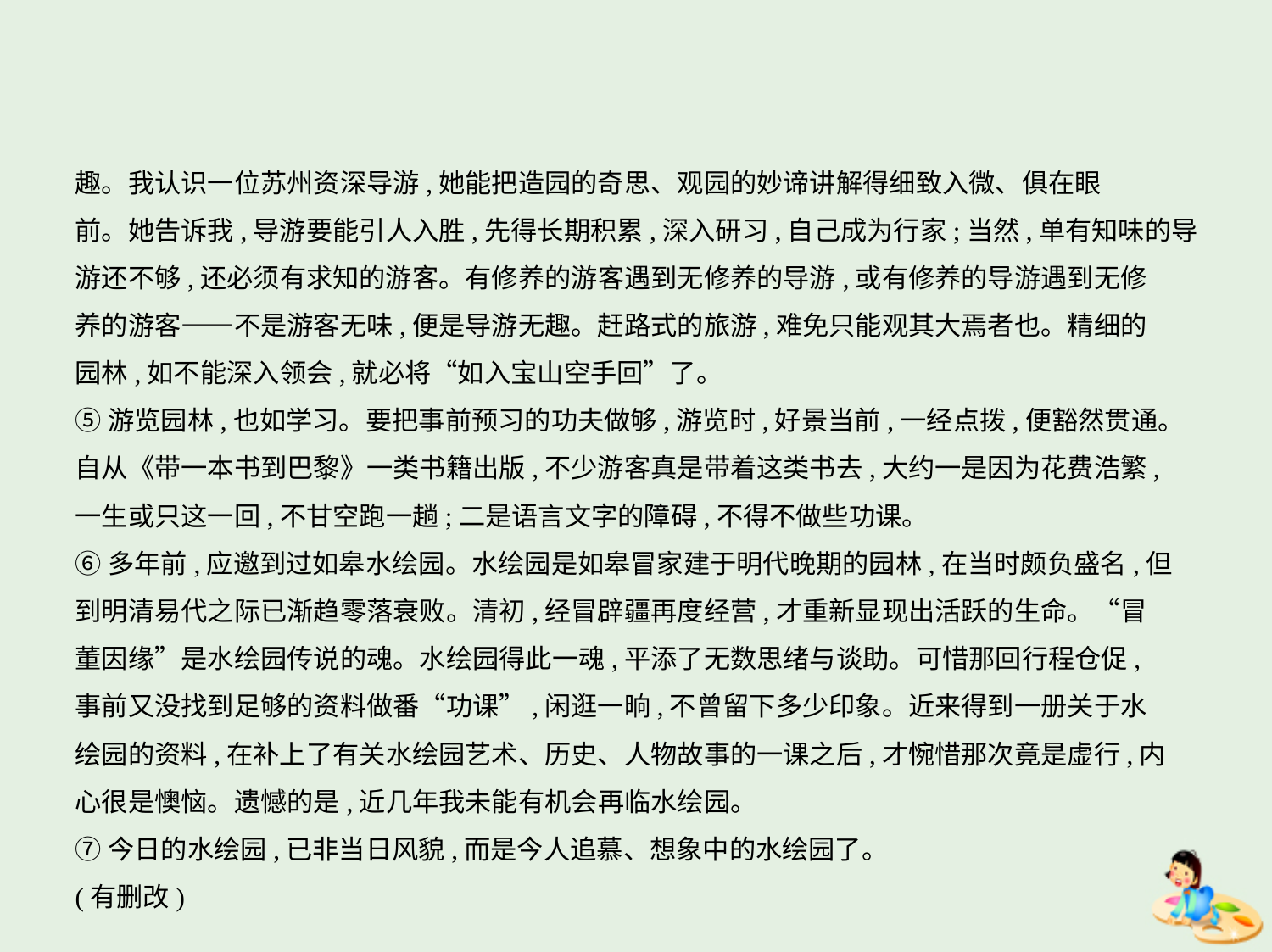

趣。我认识一位苏州资深导游,她能把造园的奇思、观园的妙谛讲解得细致入微、俱在眼
前。她告诉我,导游要能引人入胜,先得长期积累,深入研习,自己成为行家;当然,单有知味的导
游还不够,还必须有求知的游客。有修养的游客遇到无修养的导游,或有修养的导游遇到无修
养的游客——不是游客无味,便是导游无趣。赶路式的旅游,难免只能观其大焉者也。精细的
园林,如不能深入领会,就必将“如入宝山空手回”了。
⑤游览园林,也如学习。要把事前预习的功夫做够,游览时,好景当前,一经点拨,便豁然贯通。
自从《带一本书到巴黎》一类书籍出版,不少游客真是带着这类书去,大约一是因为花费浩繁,
一生或只这一回,不甘空跑一趟;二是语言文字的障碍,不得不做些功课。
⑥多年前,应邀到过如皋水绘园。水绘园是如皋冒家建于明代晚期的园林,在当时颇负盛名,但
到明清易代之际已渐趋零落衰败。清初,经冒辟疆再度经营,才重新显现出活跃的生命。“冒
董因缘”是水绘园传说的魂。水绘园得此一魂,平添了无数思绪与谈助。可惜那回行程仓促,
事前又没找到足够的资料做番“功课”,闲逛一晌,不曾留下多少印象。近来得到一册关于水
绘园的资料,在补上了有关水绘园艺术、历史、人物故事的一课之后,才惋惜那次竟是虚行,内
心很是懊恼。遗憾的是,近几年我未能有机会再临水绘园。
⑦今日的水绘园,已非当日风貌,而是今人追慕、想象中的水绘园了。
(有删改)